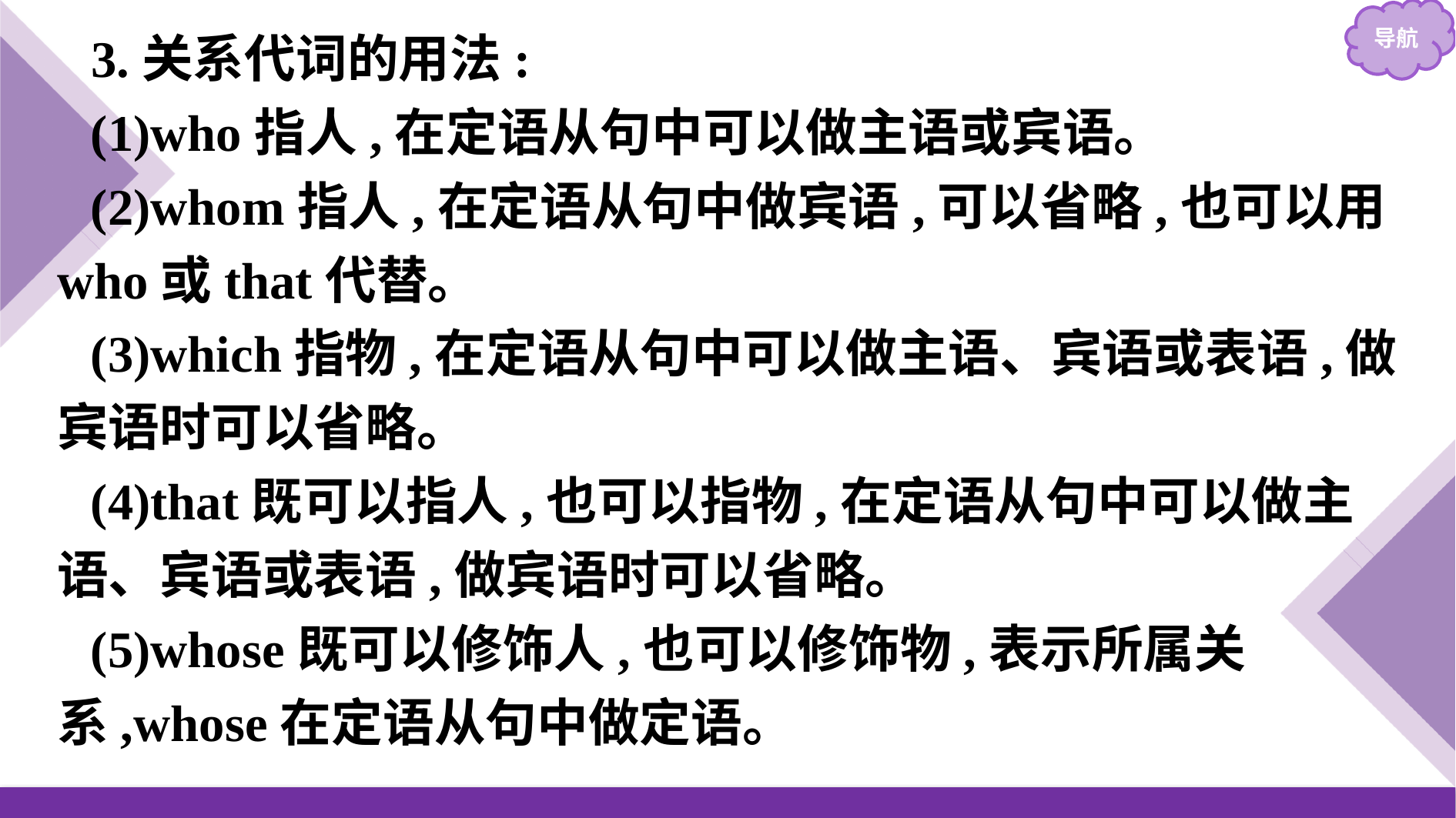

3.关系代词的用法:
(1)who指人,在定语从句中可以做主语或宾语。
(2)whom指人,在定语从句中做宾语,可以省略,也可以用who或that代替。
(3)which指物,在定语从句中可以做主语、宾语或表语,做宾语时可以省略。
(4)that既可以指人,也可以指物,在定语从句中可以做主语、宾语或表语,做宾语时可以省略。
(5)whose既可以修饰人,也可以修饰物,表示所属关系,whose在定语从句中做定语。